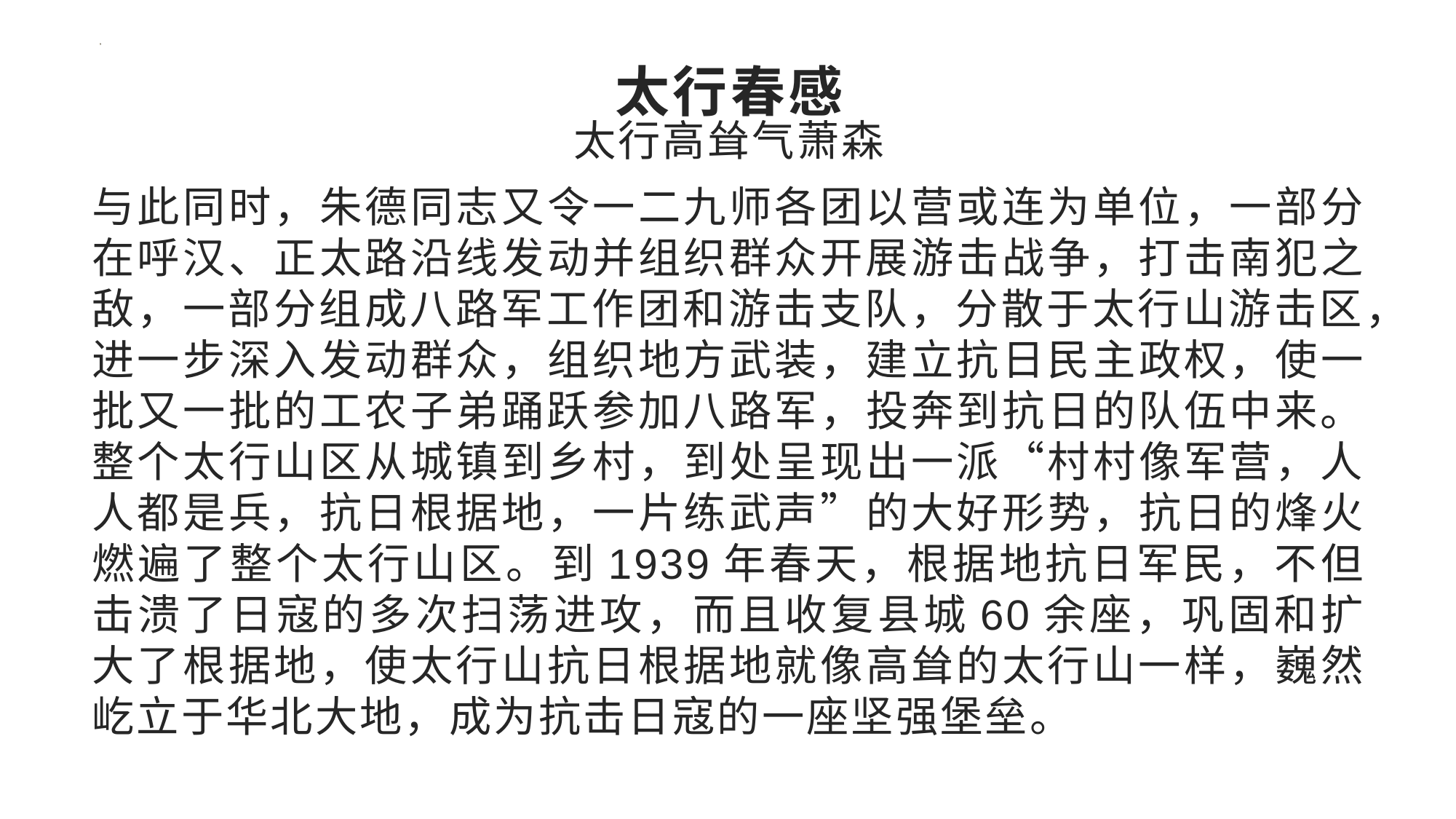

# 太行春感
太行高耸气萧森
与此同时，朱德同志又令一二九师各团以营或连为单位，一部分在呼汉、正太路沿线发动并组织群众开展游击战争，打击南犯之敌，一部分组成八路军工作团和游击支队，分散于太行山游击区，进一步深入发动群众，组织地方武装，建立抗日民主政权，使一批又一批的工农子弟踊跃参加八路军，投奔到抗日的队伍中来。整个太行山区从城镇到乡村，到处呈现出一派“村村像军营，人人都是兵，抗日根据地，一片练武声”的大好形势，抗日的烽火燃遍了整个太行山区。到1939年春天，根据地抗日军民，不但击溃了日寇的多次扫荡进攻，而且收复县城60余座，巩固和扩大了根据地，使太行山抗日根据地就像高耸的太行山一样，巍然屹立于华北大地，成为抗击日寇的一座坚强堡垒。